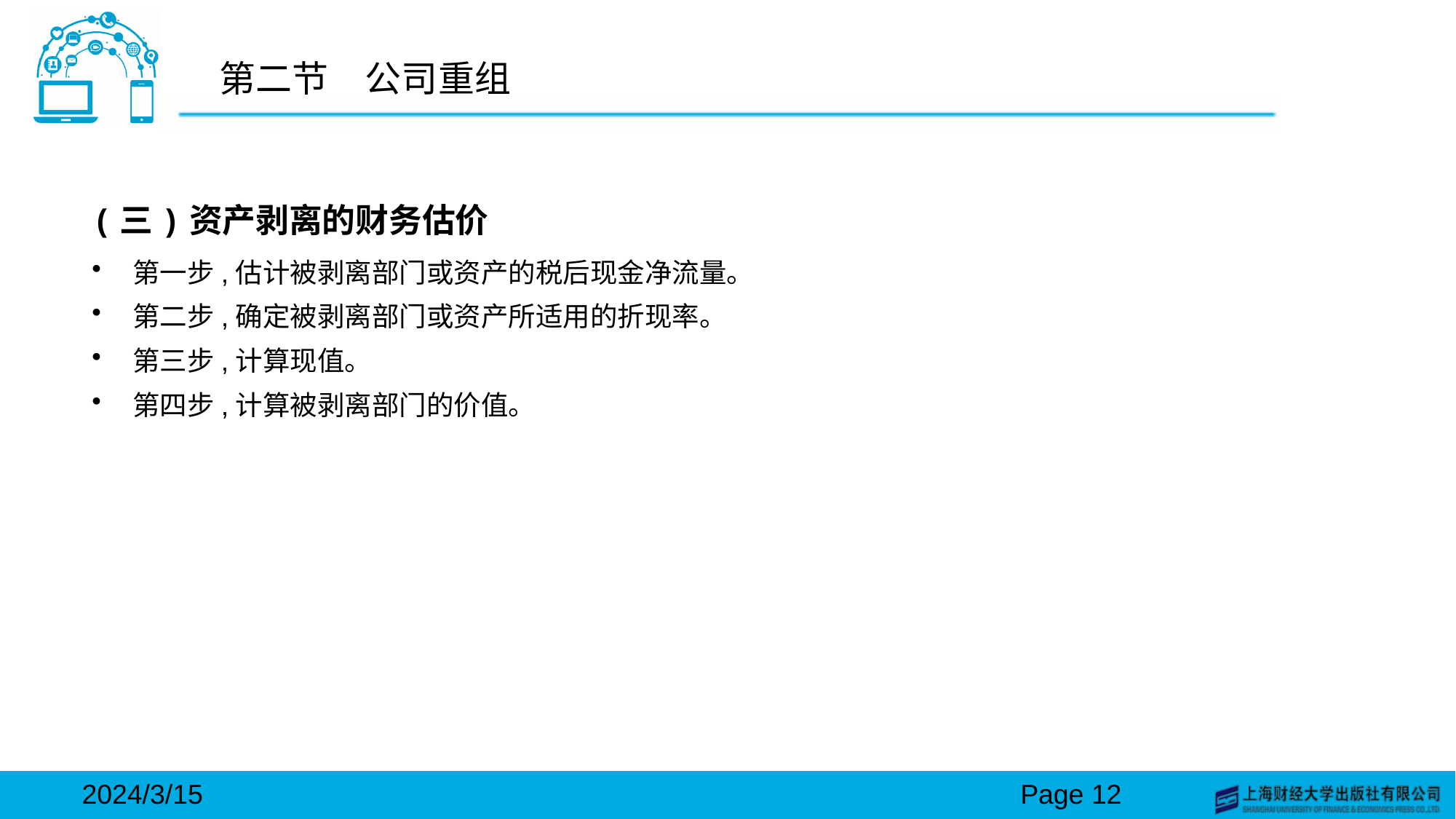

# 第二节　公司重组
(三)资产剥离的财务估价
第一步,估计被剥离部门或资产的税后现金净流量。
第二步,确定被剥离部门或资产所适用的折现率。
第三步,计算现值。
第四步,计算被剥离部门的价值。

2024/3/15
Page 12